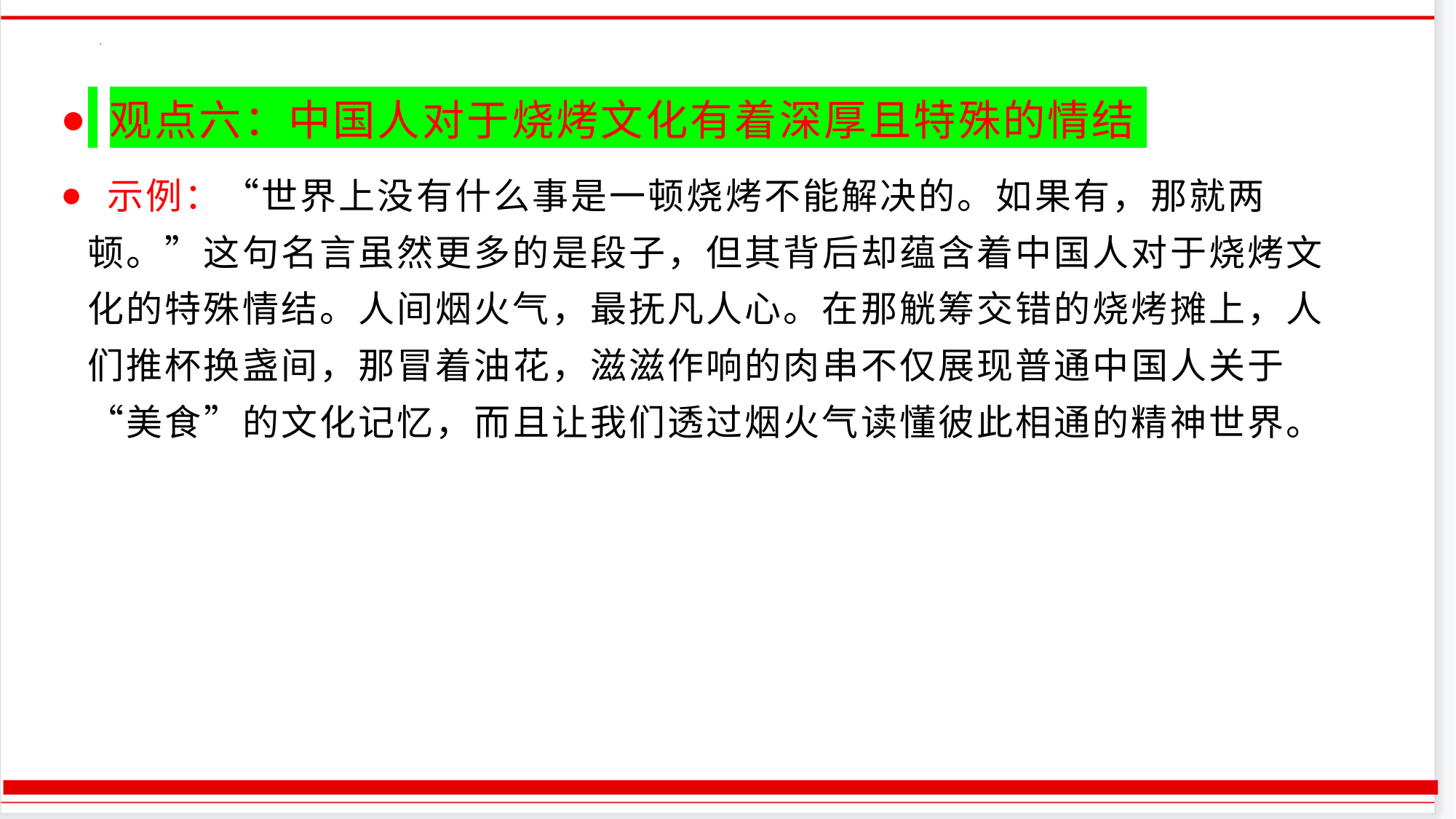

观点六：中国人对于烧烤文化有着深厚且特殊的情结
 示例：“世界上没有什么事是一顿烧烤不能解决的。如果有，那就两顿。”这句名言虽然更多的是段子，但其背后却蕴含着中国人对于烧烤文化的特殊情结。人间烟火气，最抚凡人心。在那觥筹交错的烧烤摊上，人们推杯换盏间，那冒着油花，滋滋作响的肉串不仅展现普通中国人关于“美食”的文化记忆，而且让我们透过烟火气读懂彼此相通的精神世界。